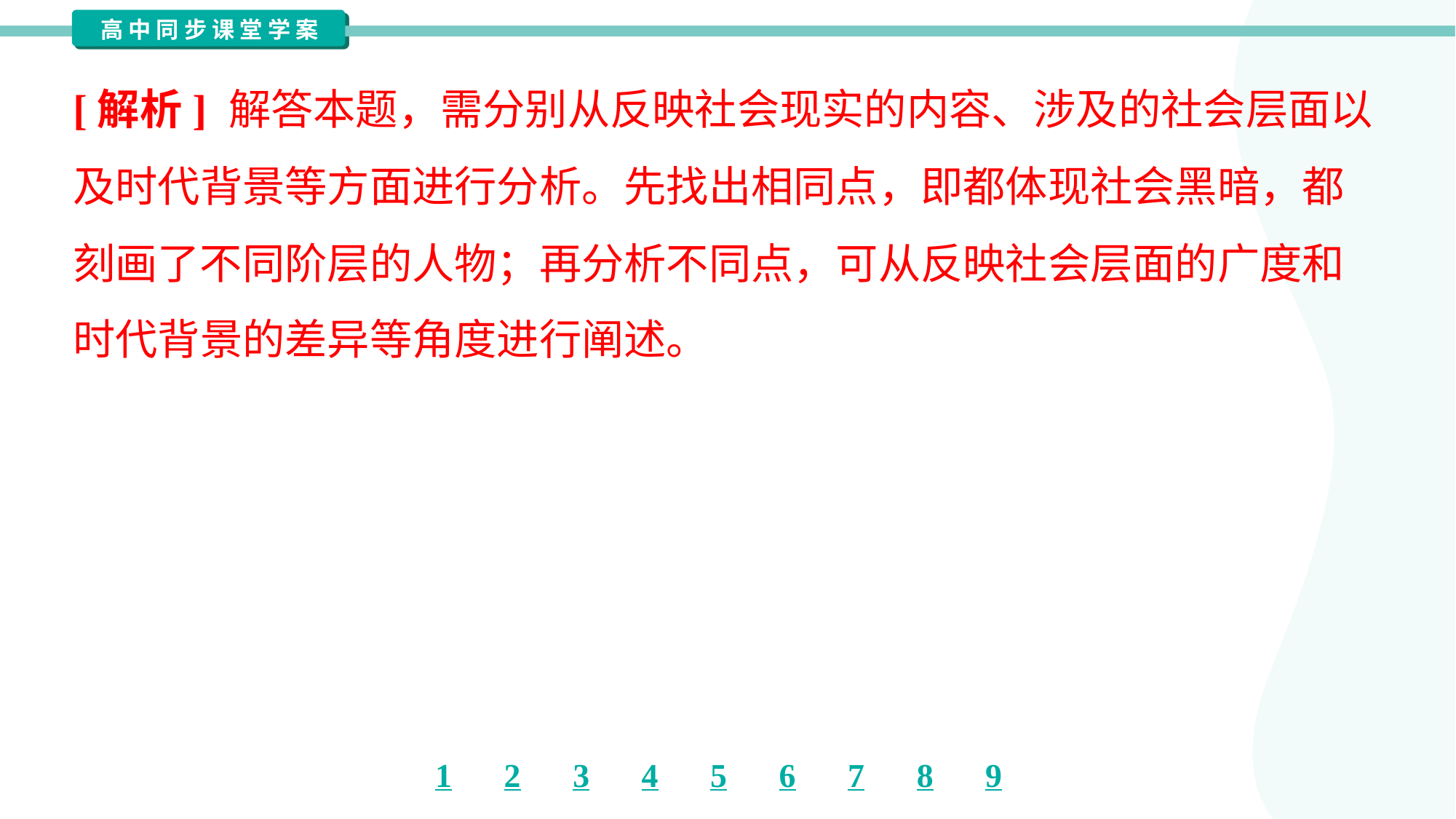

[解析] 解答本题，需分别从反映社会现实的内容、涉及的社会层面以
及时代背景等方面进行分析。先找出相同点，即都体现社会黑暗，都
刻画了不同阶层的人物；再分析不同点，可从反映社会层面的广度和
时代背景的差异等角度进行阐述。